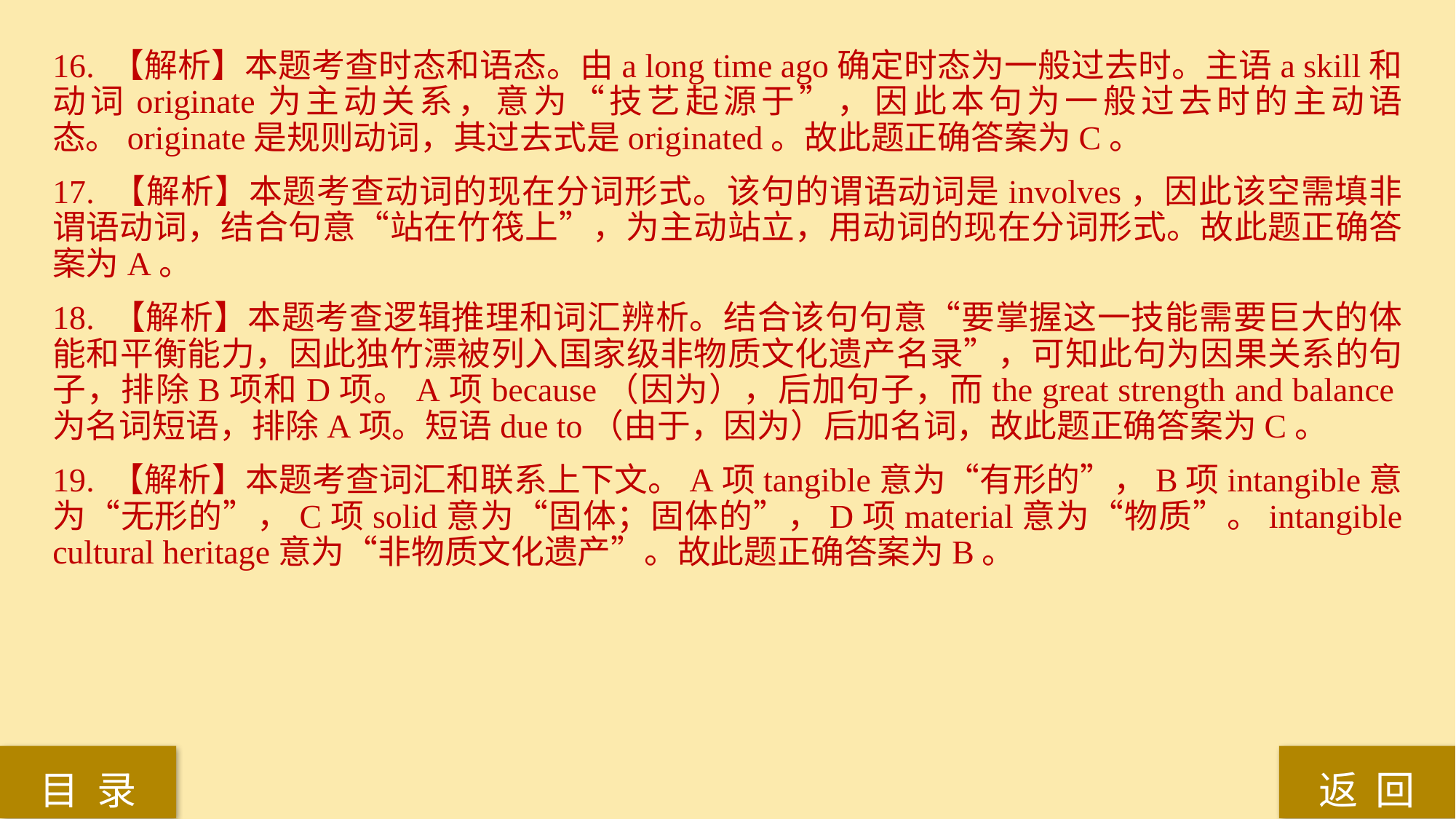

16. 【解析】本题考查时态和语态。由a long time ago确定时态为一般过去时。主语a skill和动词originate为主动关系，意为“技艺起源于”，因此本句为一般过去时的主动语态。originate是规则动词，其过去式是originated。故此题正确答案为C。
17. 【解析】本题考查动词的现在分词形式。该句的谓语动词是involves，因此该空需填非谓语动词，结合句意“站在竹筏上”，为主动站立，用动词的现在分词形式。故此题正确答案为A。
18. 【解析】本题考查逻辑推理和词汇辨析。结合该句句意“要掌握这一技能需要巨大的体能和平衡能力，因此独竹漂被列入国家级非物质文化遗产名录”，可知此句为因果关系的句子，排除B项和D项。A项because（因为），后加句子，而the great strength and balance为名词短语，排除A项。短语due to（由于，因为）后加名词，故此题正确答案为C。
19. 【解析】本题考查词汇和联系上下文。A项tangible意为“有形的”，B项intangible意为“无形的”，C项solid意为“固体；固体的”，D项material意为“物质”。intangible cultural heritage意为“非物质文化遗产”。故此题正确答案为B。
返  回